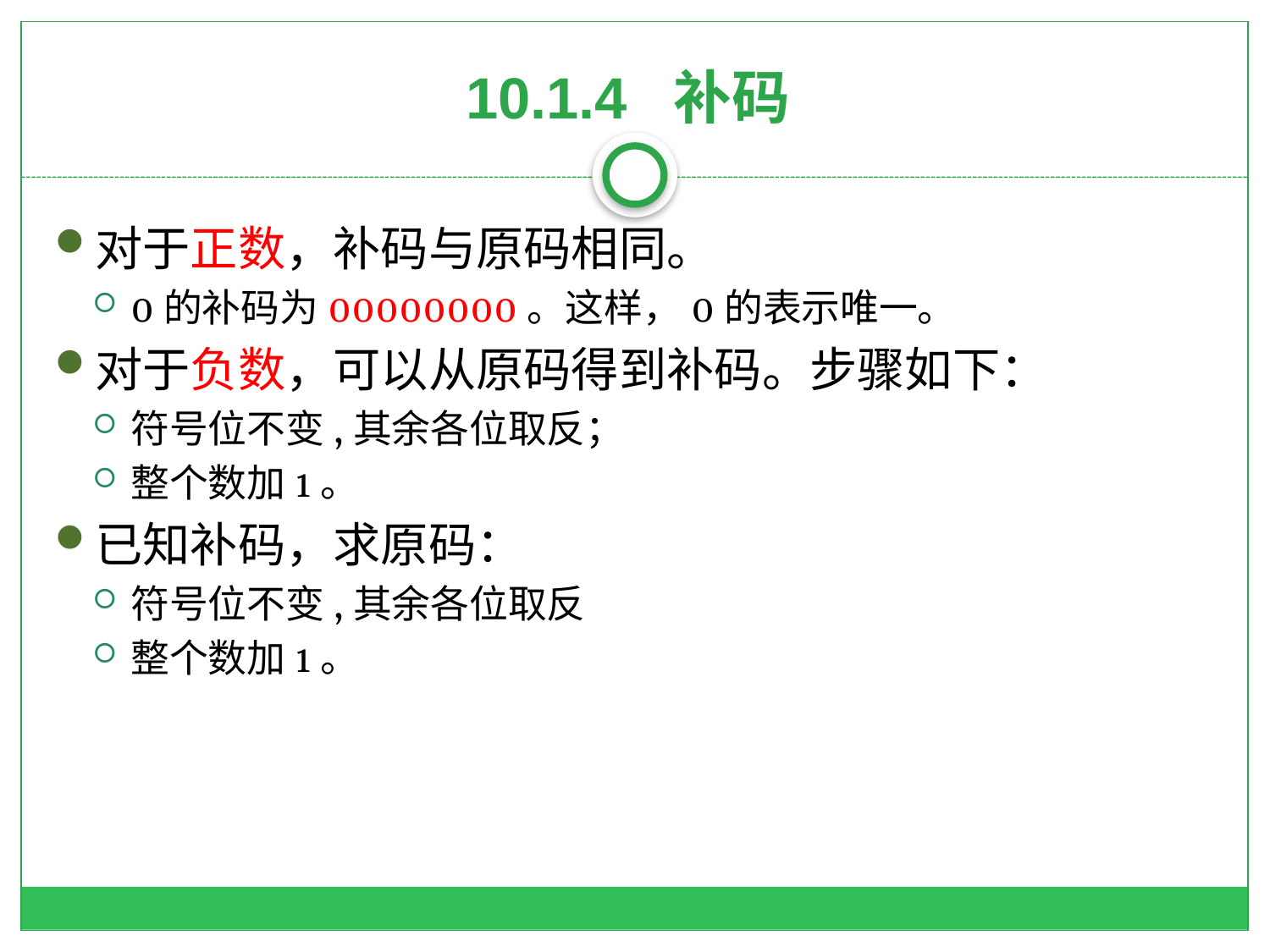

# 10.1.4  补码
对于正数，补码与原码相同。
0的补码为00000000。这样，0的表示唯一。
对于负数，可以从原码得到补码。步骤如下：
符号位不变,其余各位取反；
整个数加1。
已知补码，求原码：
符号位不变,其余各位取反
整个数加1。